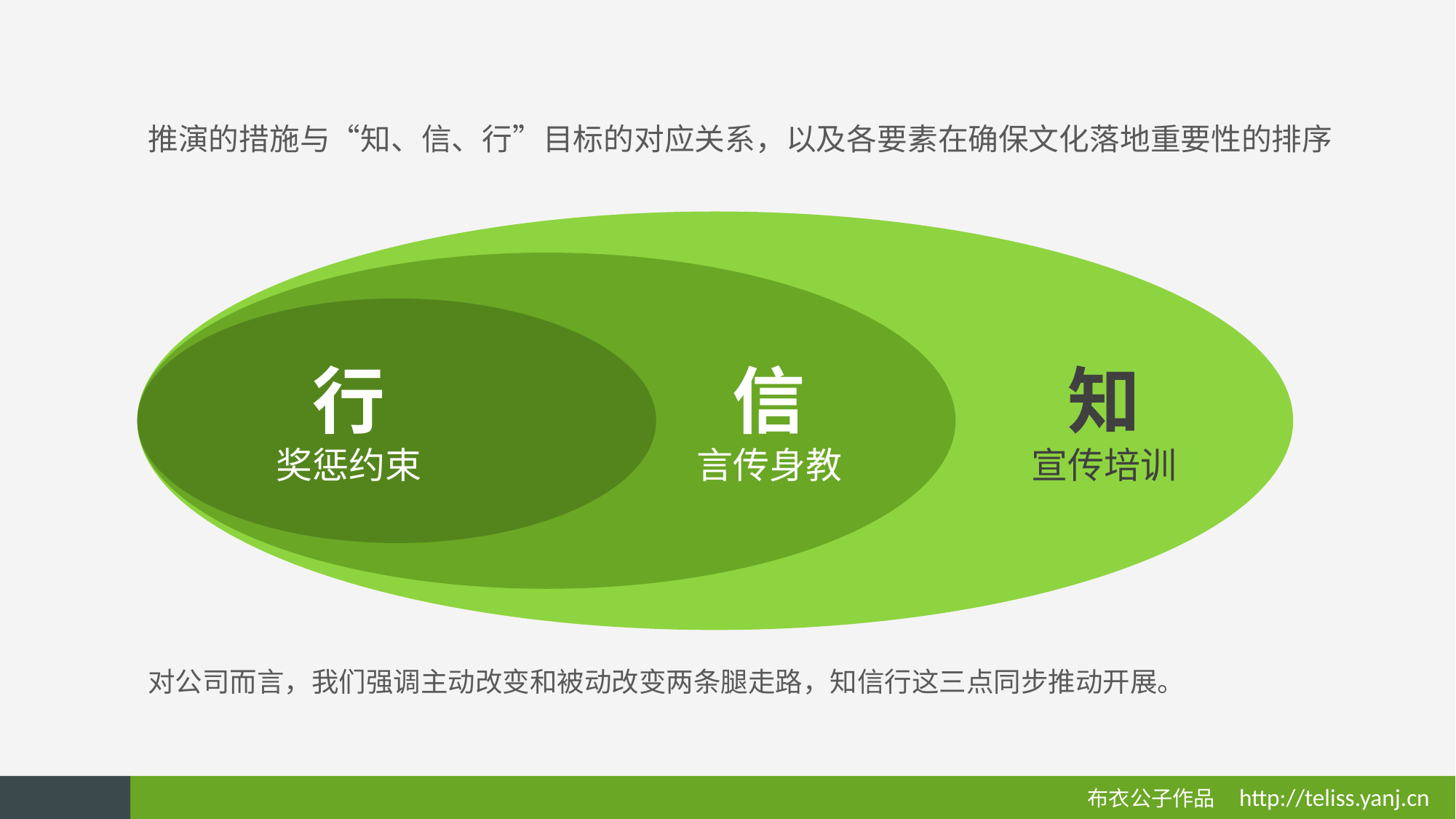

推演的措施与“知、信、行”目标的对应关系，以及各要素在确保文化落地重要性的排序

行
信
知
奖惩约束
言传身教
宣传培训
对公司而言，我们强调主动改变和被动改变两条腿走路，知信行这三点同步推动开展。